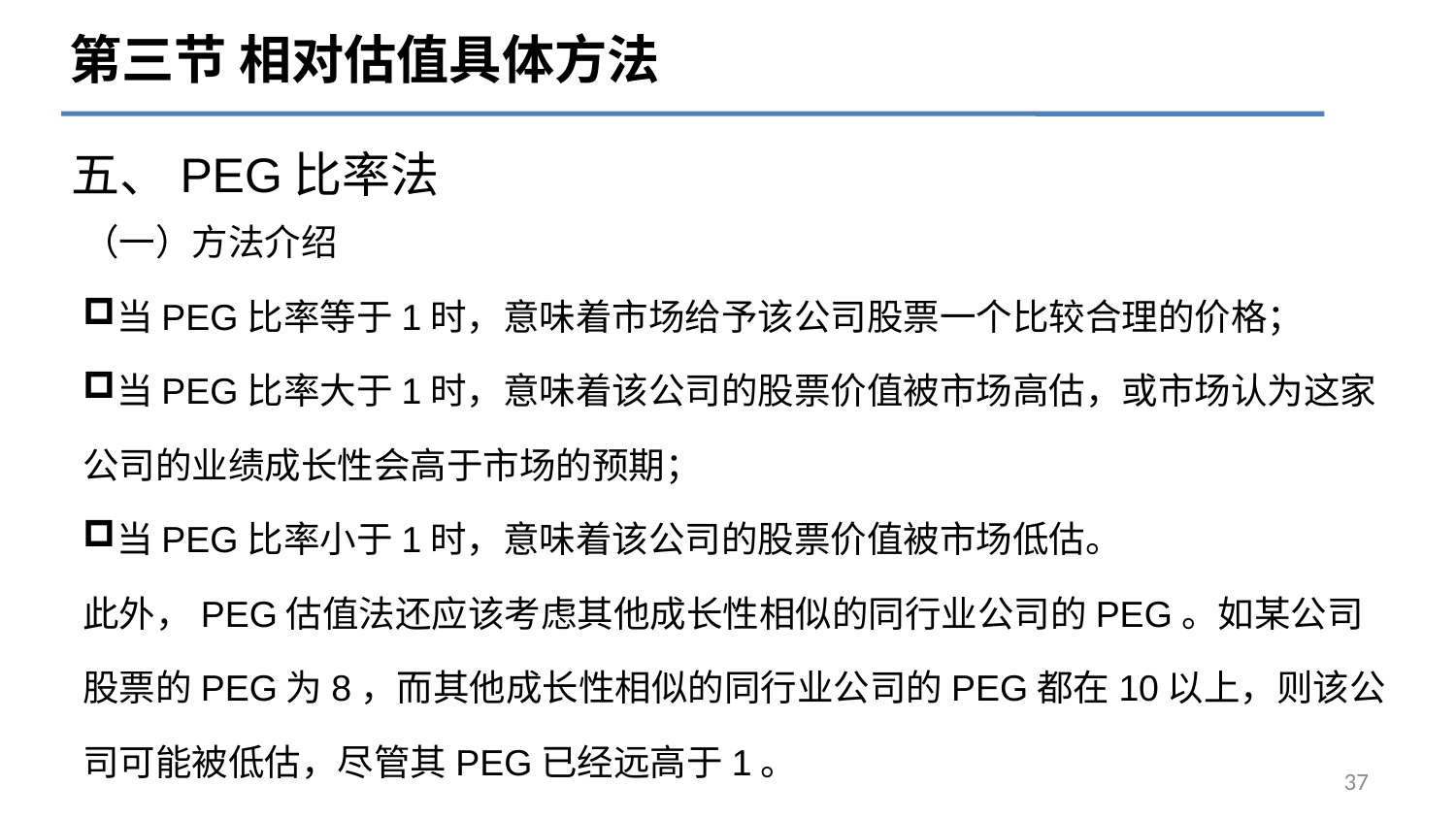

第三节 相对估值具体方法
# 五、PEG比率法
（一）方法介绍
当PEG比率等于1时，意味着市场给予该公司股票一个比较合理的价格；
当PEG比率大于1时，意味着该公司的股票价值被市场高估，或市场认为这家公司的业绩成长性会高于市场的预期；
当PEG比率小于1时，意味着该公司的股票价值被市场低估。
此外，PEG估值法还应该考虑其他成长性相似的同行业公司的PEG。如某公司股票的PEG为8，而其他成长性相似的同行业公司的PEG都在10以上，则该公司可能被低估，尽管其PEG已经远高于1。
37